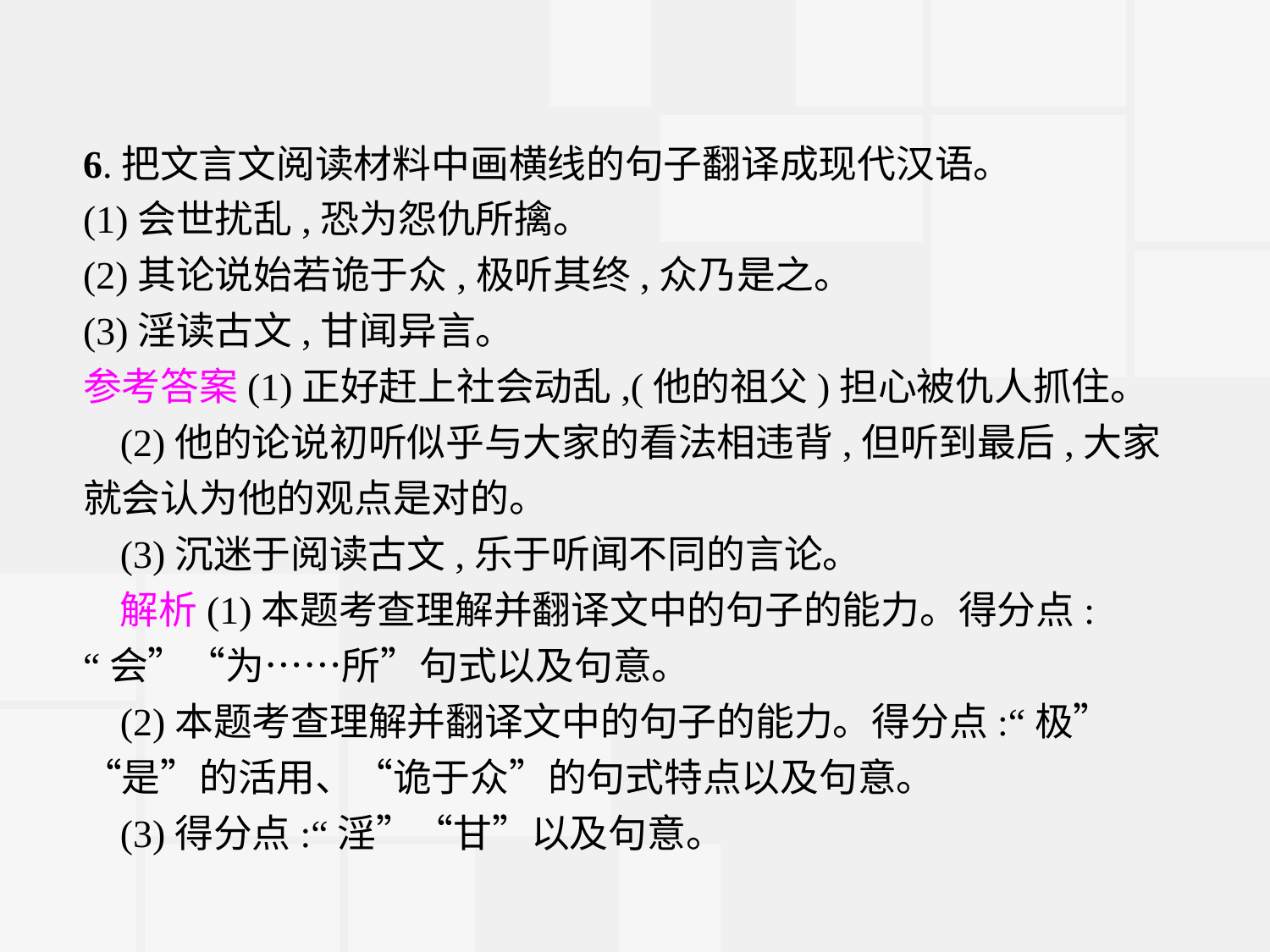

6.把文言文阅读材料中画横线的句子翻译成现代汉语。
(1)会世扰乱,恐为怨仇所擒。
(2)其论说始若诡于众,极听其终,众乃是之。
(3)淫读古文,甘闻异言。
参考答案(1)正好赶上社会动乱,(他的祖父)担心被仇人抓住。
(2)他的论说初听似乎与大家的看法相违背,但听到最后,大家就会认为他的观点是对的。
(3)沉迷于阅读古文,乐于听闻不同的言论。
解析(1)本题考查理解并翻译文中的句子的能力。得分点:“会”“为……所”句式以及句意。
(2)本题考查理解并翻译文中的句子的能力。得分点:“极”“是”的活用、“诡于众”的句式特点以及句意。
(3)得分点:“淫”“甘”以及句意。